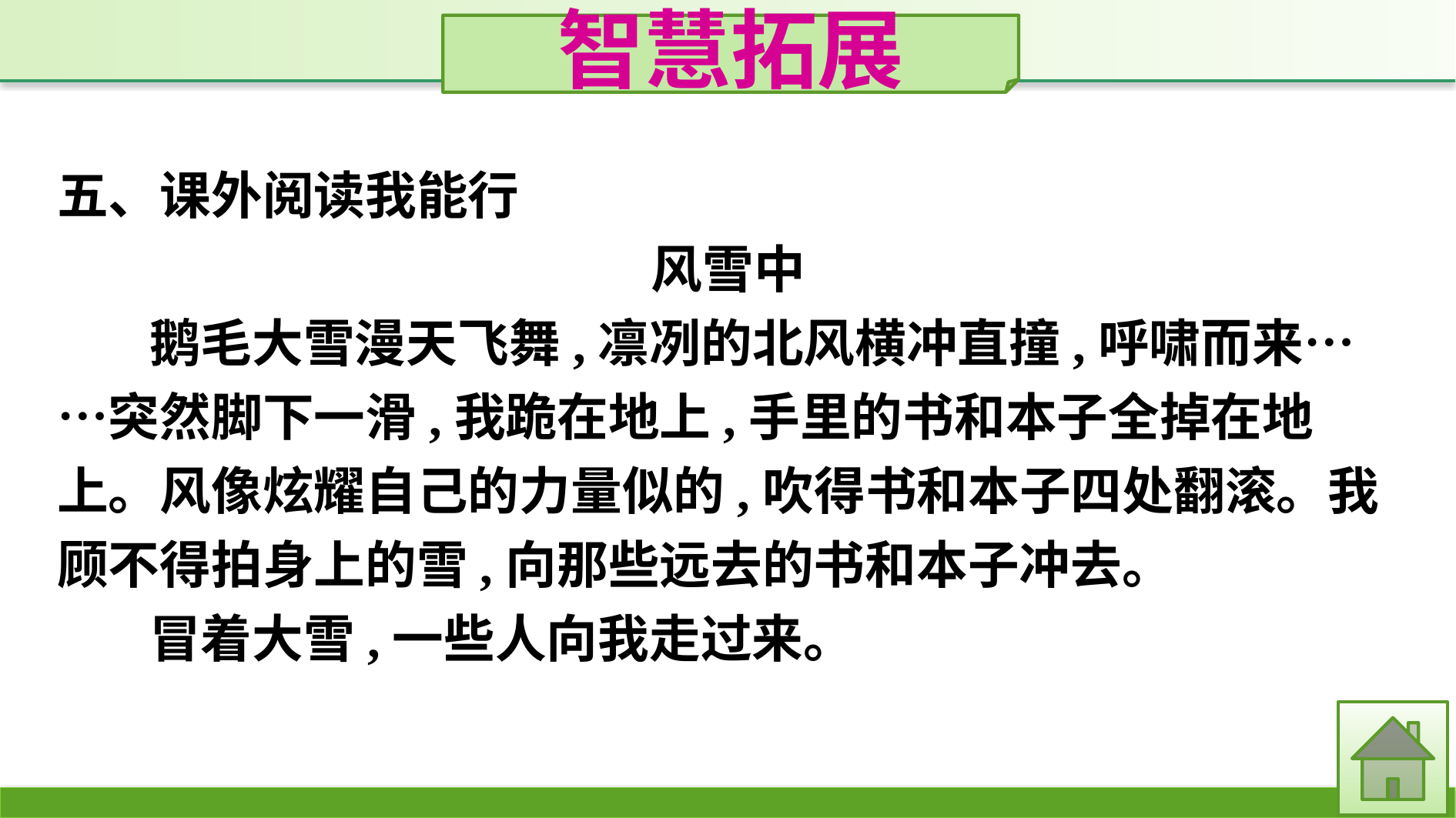

智慧拓展
五、课外阅读我能行
风雪中
   鹅毛大雪漫天飞舞,凛冽的北风横冲直撞,呼啸而来……突然脚下一滑,我跪在地上,手里的书和本子全掉在地上。风像炫耀自己的力量似的,吹得书和本子四处翻滚。我顾不得拍身上的雪,向那些远去的书和本子冲去。
   冒着大雪,一些人向我走过来。